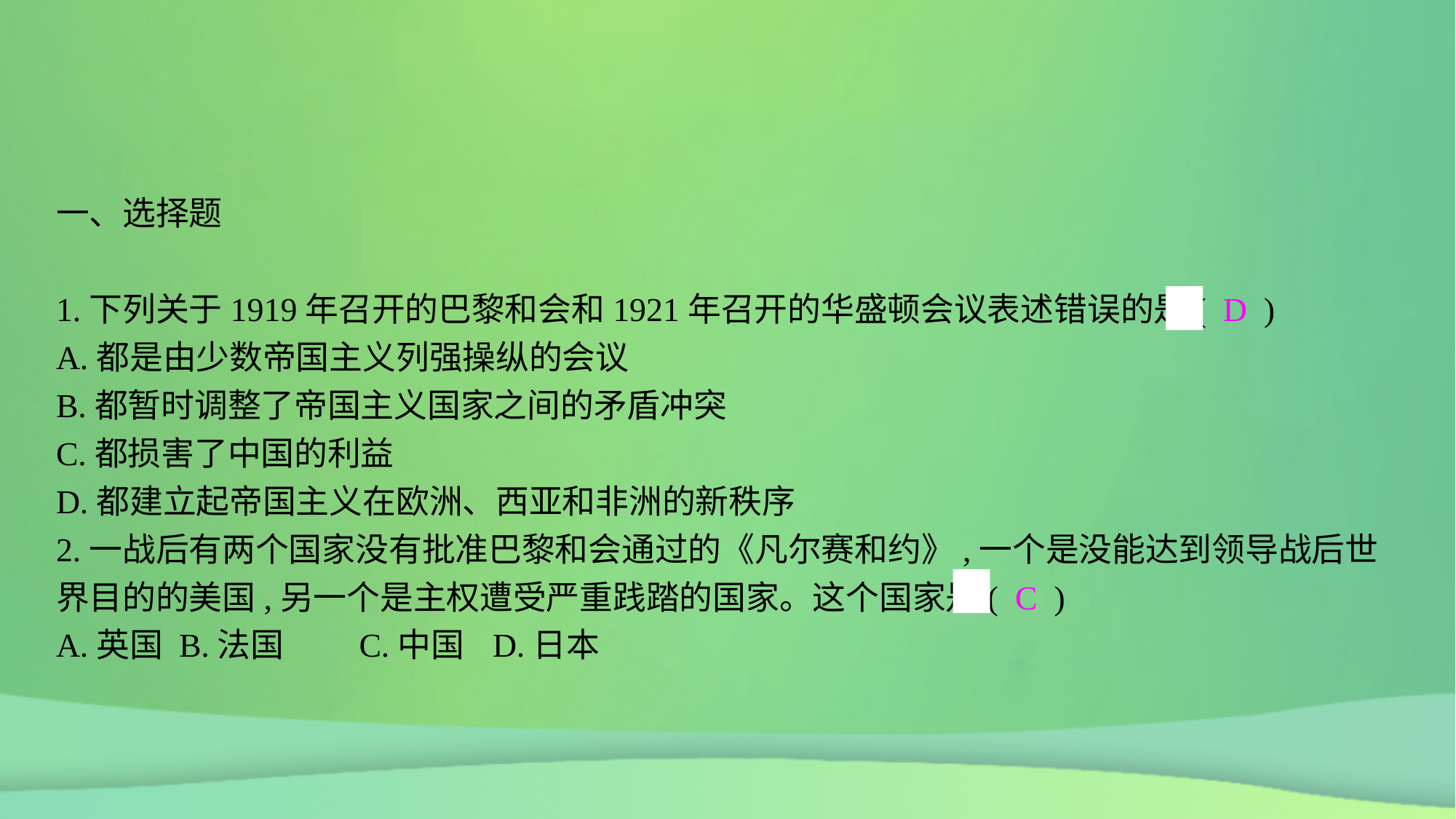

一、选择题

1.下列关于1919年召开的巴黎和会和1921年召开的华盛顿会议表述错误的是(  D  )
A.都是由少数帝国主义列强操纵的会议
B.都暂时调整了帝国主义国家之间的矛盾冲突
C.都损害了中国的利益
D.都建立起帝国主义在欧洲、西亚和非洲的新秩序
2.一战后有两个国家没有批准巴黎和会通过的《凡尔赛和约》,一个是没能达到领导战后世界目的的美国,另一个是主权遭受严重践踏的国家。这个国家是(  C  )
A.英国	B.法国	C.中国	D.日本